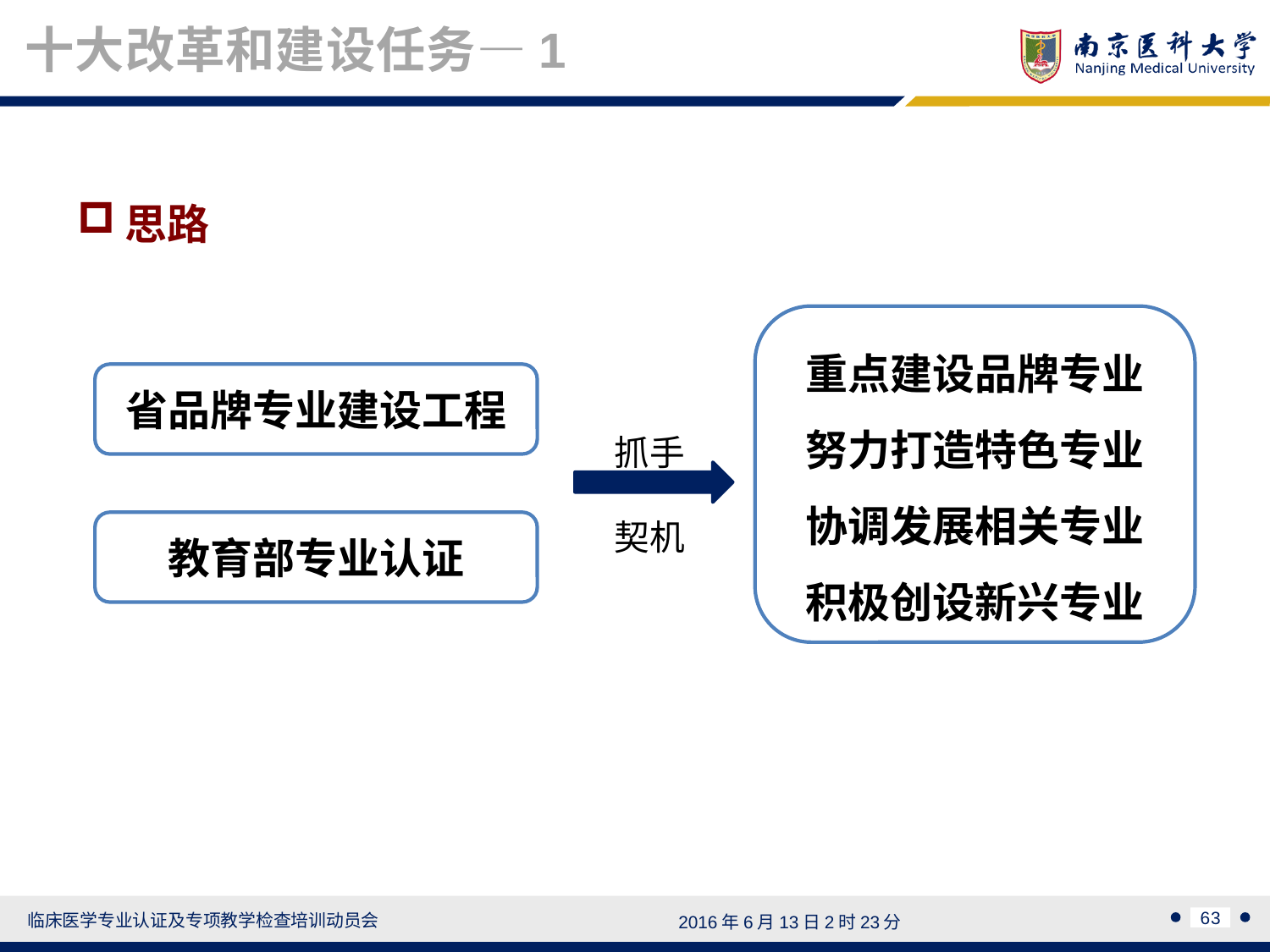

十大改革和建设任务—1
思路
重点建设品牌专业
努力打造特色专业
协调发展相关专业
积极创设新兴专业
省品牌专业建设工程
抓手契机

教育部专业认证